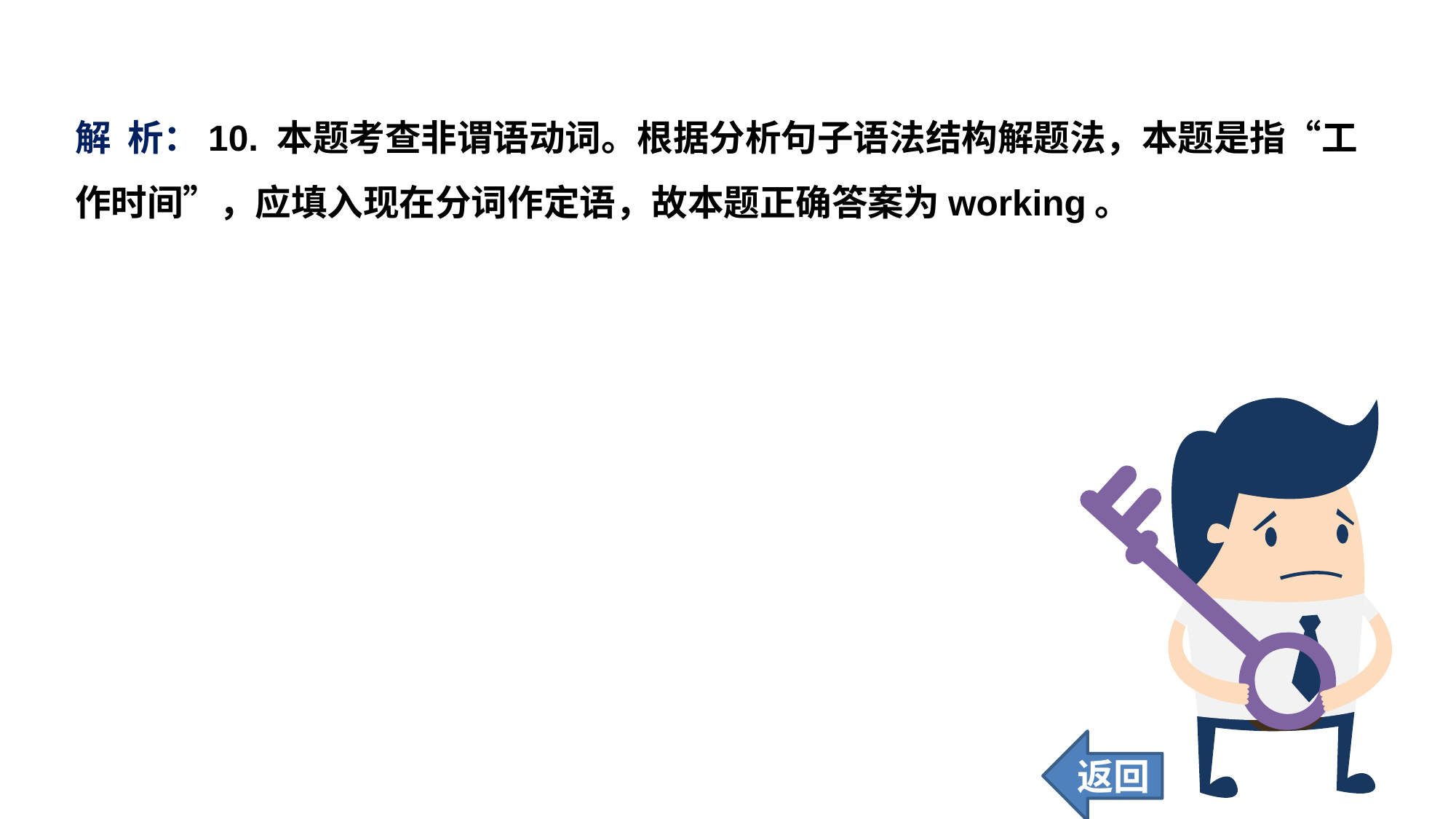

解  析：10. 本题考查非谓语动词。根据分析句子语法结构解题法，本题是指“工作时间”，应填入现在分词作定语，故本题正确答案为working。

返回
181